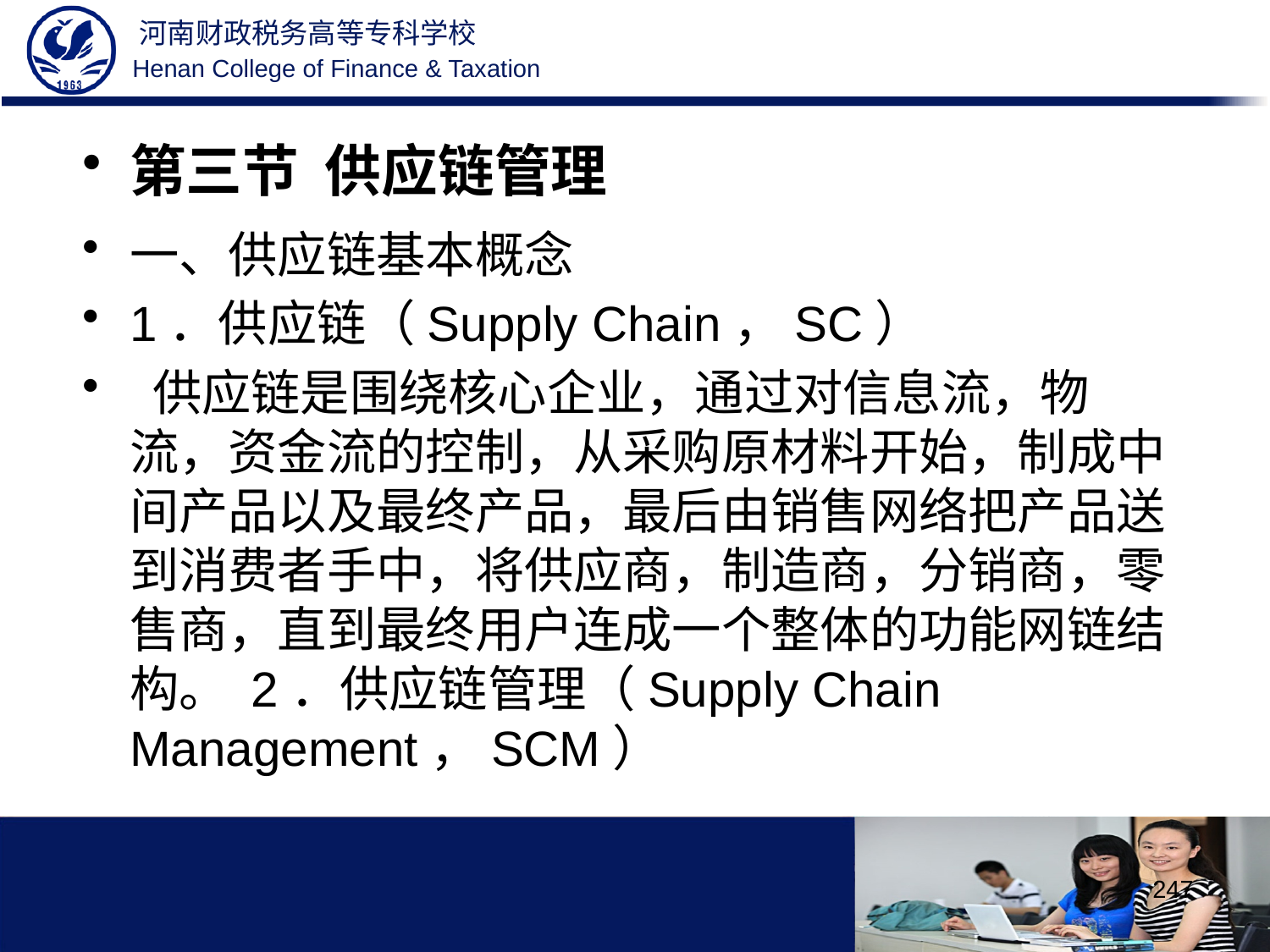

第三节  供应链管理
一、供应链基本概念
1．供应链（Supply Chain，SC）
 供应链是围绕核心企业，通过对信息流，物流，资金流的控制，从采购原材料开始，制成中间产品以及最终产品，最后由销售网络把产品送到消费者手中，将供应商，制造商，分销商，零售商，直到最终用户连成一个整体的功能网链结构。 2．供应链管理（Supply Chain Management，SCM）

247